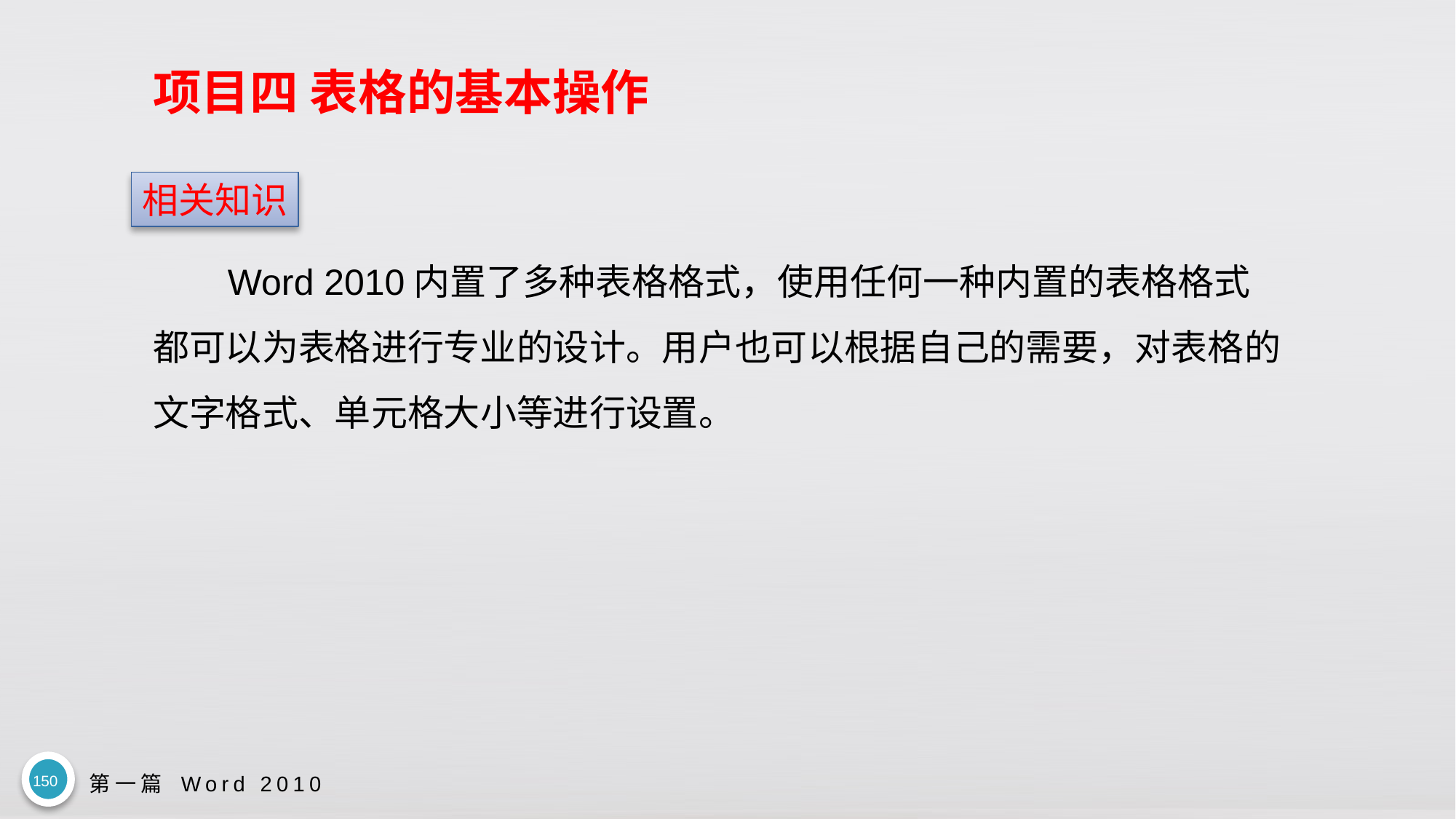

# 项目四 表格的基本操作
相关知识
Word 2010内置了多种表格格式，使用任何一种内置的表格格式都可以为表格进行专业的设计。用户也可以根据自己的需要，对表格的文字格式、单元格大小等进行设置。
150